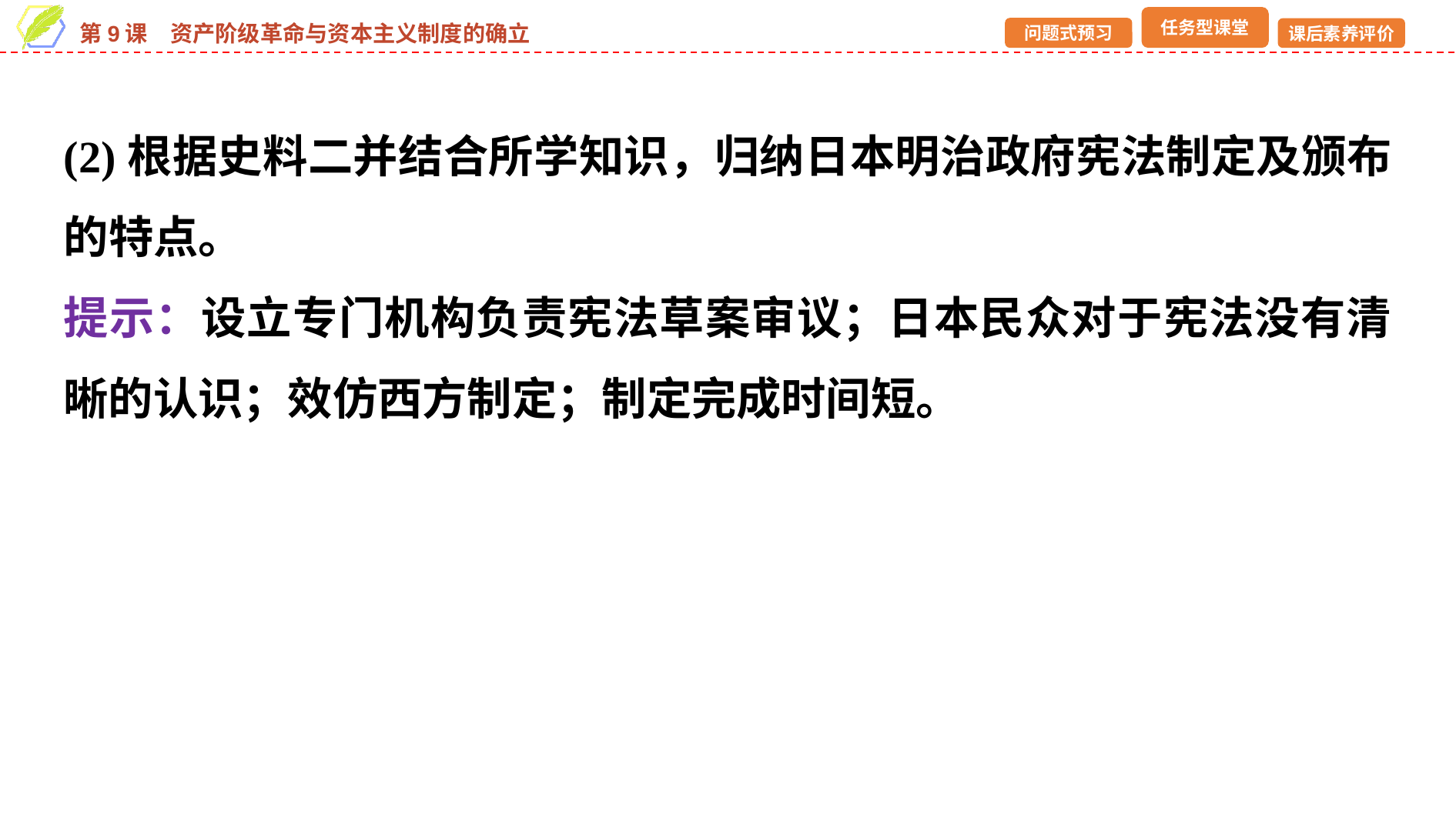

(2)根据史料二并结合所学知识，归纳日本明治政府宪法制定及颁布的特点。
提示：设立专门机构负责宪法草案审议；日本民众对于宪法没有清晰的认识；效仿西方制定；制定完成时间短。